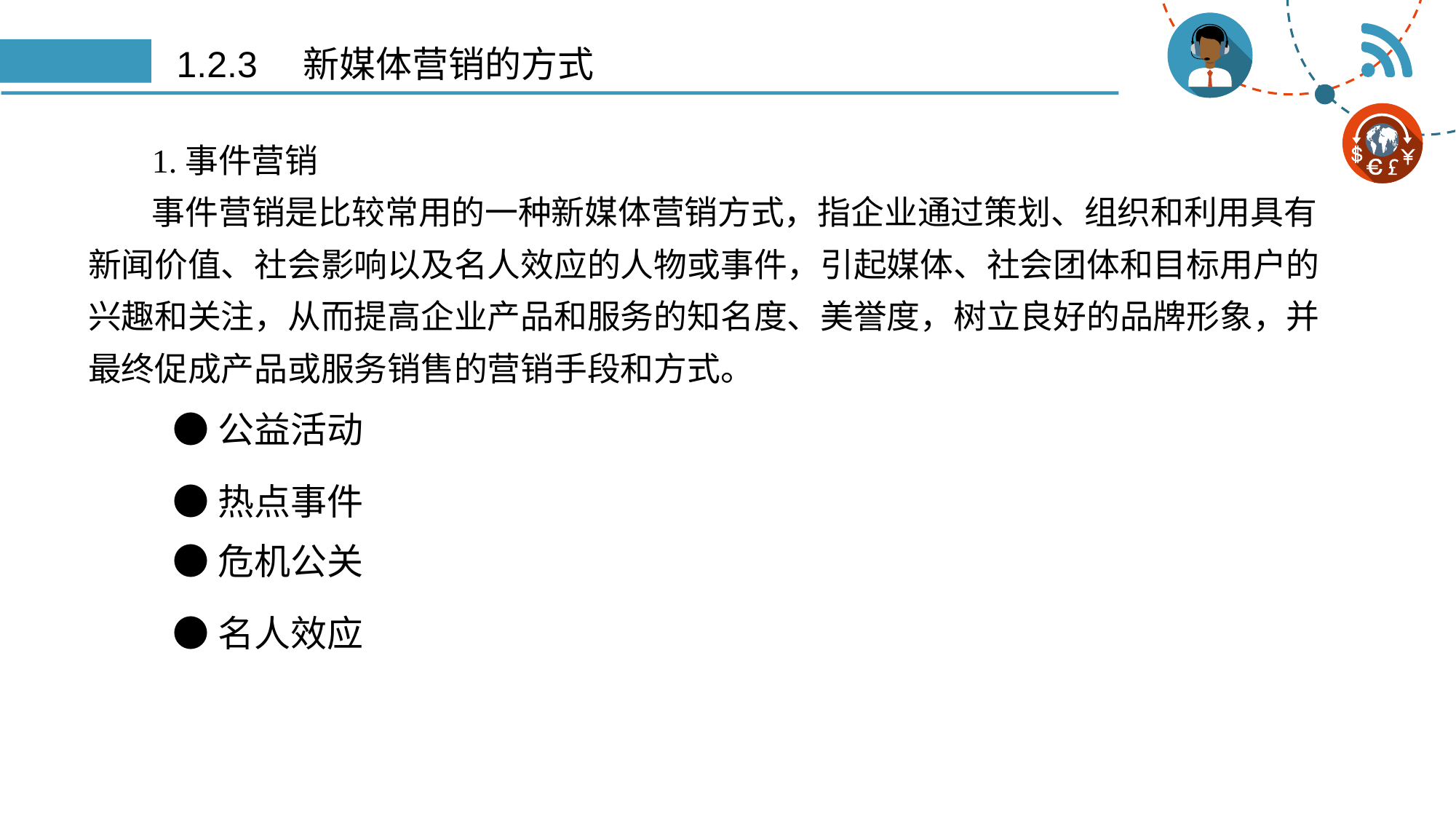

# 1.2.3　新媒体营销的方式
1.事件营销
事件营销是比较常用的一种新媒体营销方式，指企业通过策划、组织和利用具有新闻价值、社会影响以及名人效应的人物或事件，引起媒体、社会团体和目标用户的兴趣和关注，从而提高企业产品和服务的知名度、美誉度，树立良好的品牌形象，并最终促成产品或服务销售的营销手段和方式。
●公益活动
●热点事件
●危机公关
●名人效应